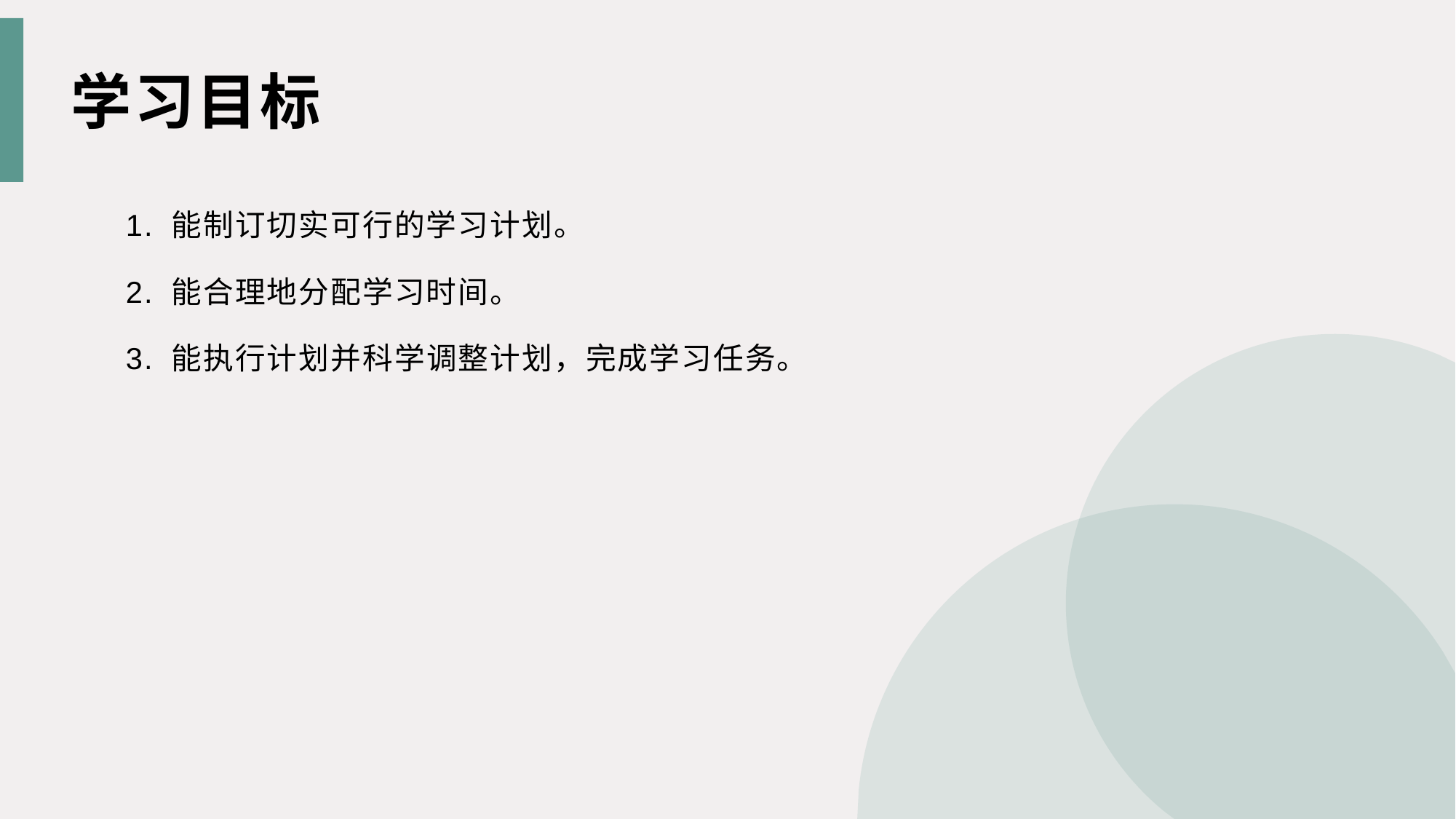

学习目标
1. 能制订切实可行的学习计划。
2. 能合理地分配学习时间。
3. 能执行计划并科学调整计划，完成学习任务。